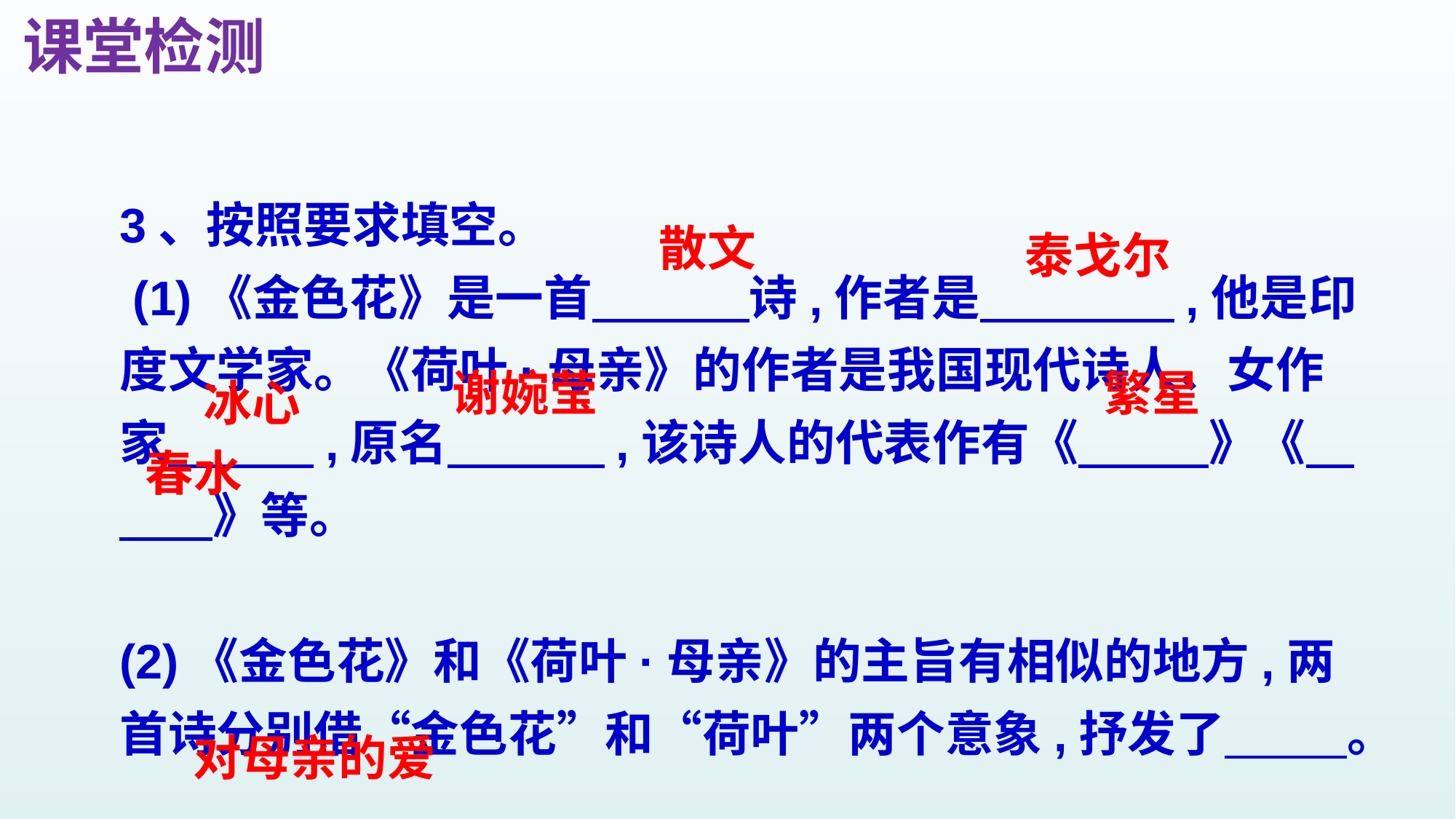

课堂检测
3、按照要求填空。
 (1)《金色花》是一首　　 　诗,作者是　　　　,他是印度文学家。《荷叶·母亲》的作者是我国现代诗人、女作家　　　,原名　 　　,该诗人的代表作有《　   　》《　　    》等。

(2)《金色花》和《荷叶·母亲》的主旨有相似的地方,两首诗分别借“金色花”和“荷叶”两个意象,抒发了           。

散文
泰戈尔
谢婉莹
繁星
冰心
春水
对母亲的爱